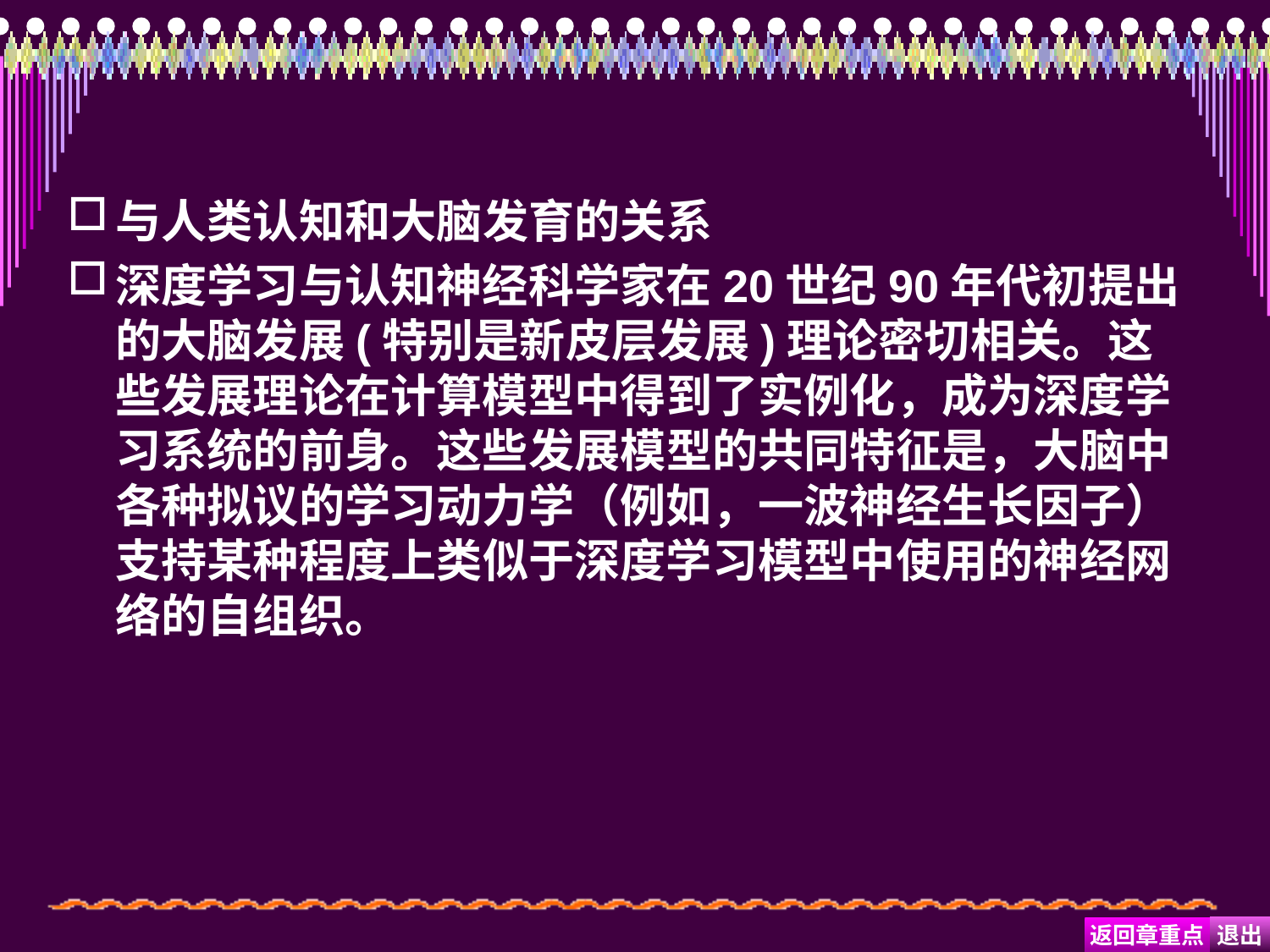

#
与人类认知和大脑发育的关系
深度学习与认知神经科学家在20世纪90年代初提出的大脑发展(特别是新皮层发展)理论密切相关。这些发展理论在计算模型中得到了实例化，成为深度学习系统的前身。这些发展模型的共同特征是，大脑中各种拟议的学习动力学（例如，一波神经生长因子）支持某种程度上类似于深度学习模型中使用的神经网络的自组织。